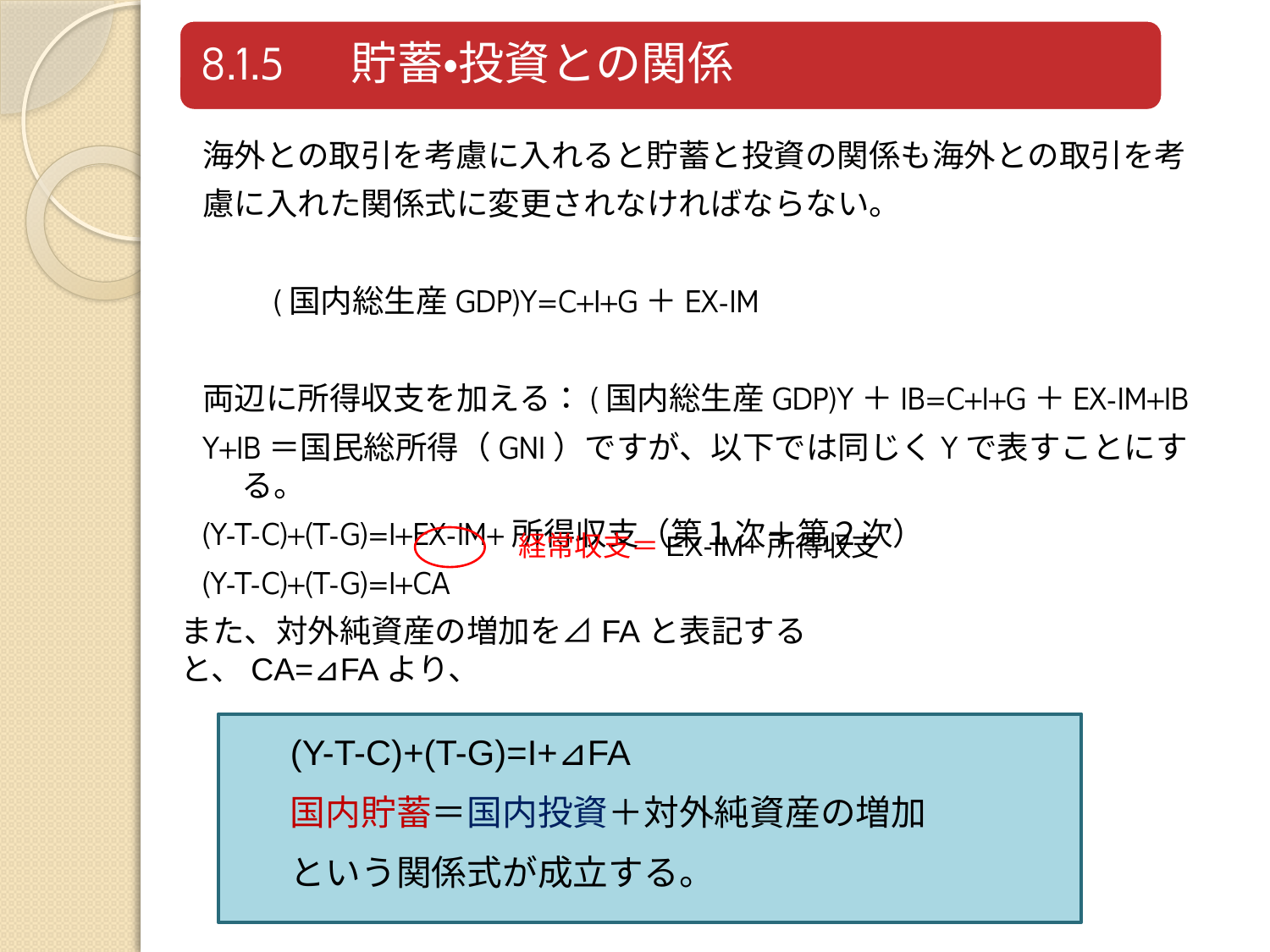

8.1.5　 貯蓄・投資との関係
海外との取引を考慮に入れると貯蓄と投資の関係も海外との取引を考
慮に入れた関係式に変更されなければならない。

　　(国内総生産GDP)Y=C+I+G＋EX-IM

両辺に所得収支を加える：(国内総生産GDP)Y＋IB=C+I+G＋EX-IM+IB
Y+IB＝国民総所得（GNI）ですが、以下では同じくYで表すことにする。
(Y-T-C)+(T-G)=I+EX-IM+所得収支（第１次＋第２次）
(Y-T-C)+(T-G)=I+CA

経常収支＝EX-IM+所得収支

また、対外純資産の増加を⊿FAと表記すると、CA=⊿FAより、

(Y-T-C)+(T-G)=I+⊿FA
国内貯蓄＝国内投資＋対外純資産の増加
という関係式が成立する。